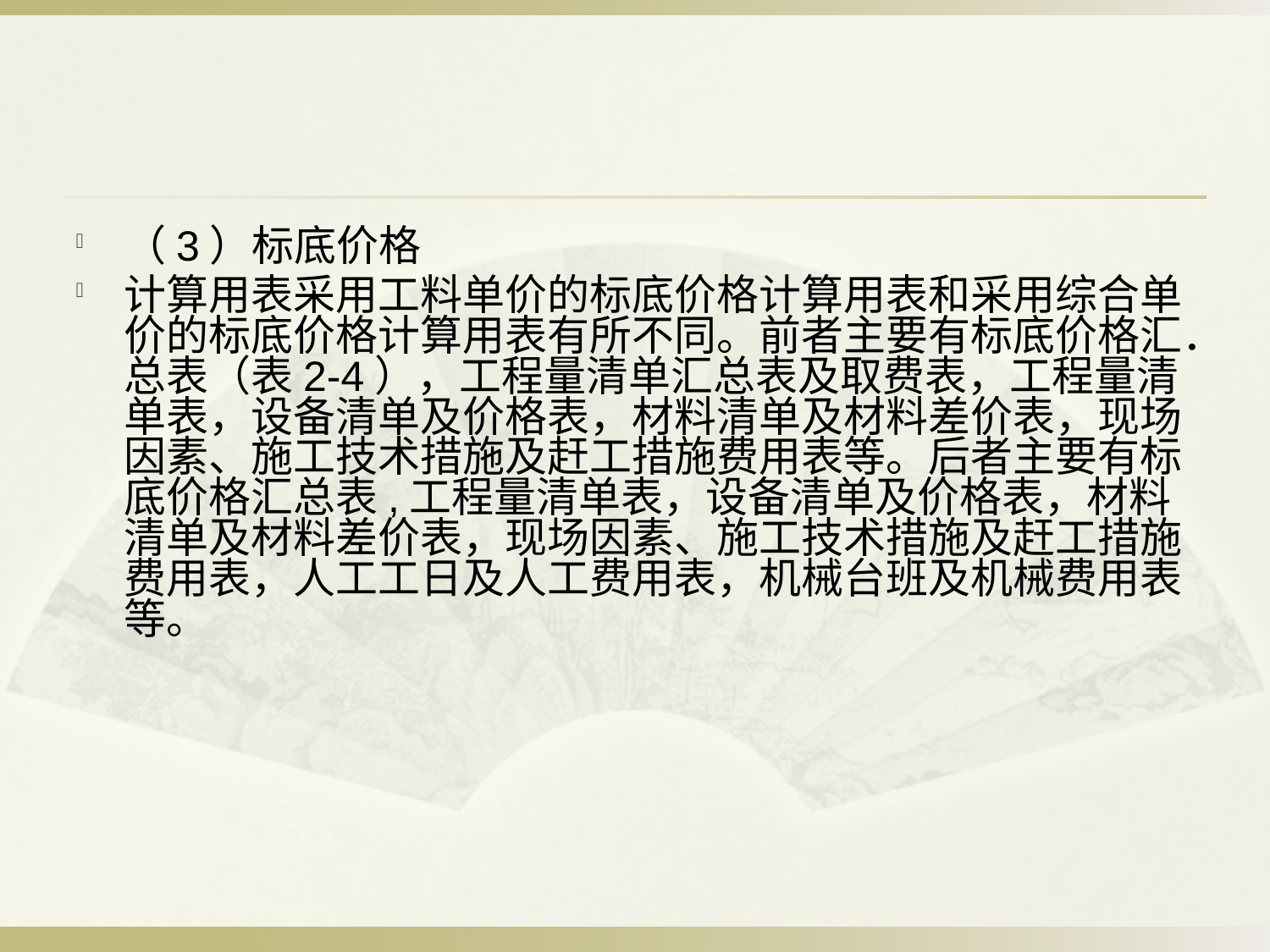

#
（3）标底价格
计算用表采用工料单价的标底价格计算用表和采用综合单价的标底价格计算用表有所不同。前者主要有标底价格汇．总表（表2-4），工程量清单汇总表及取费表，工程量清单表，设备清单及价格表，材料清单及材料差价表，现场因素、施工技术措施及赶工措施费用表等。后者主要有标底价格汇总表,工程量清单表，设备清单及价格表，材料清单及材料差价表，现场因素、施工技术措施及赶工措施费用表，人工工日及人工费用表，机械台班及机械费用表等。